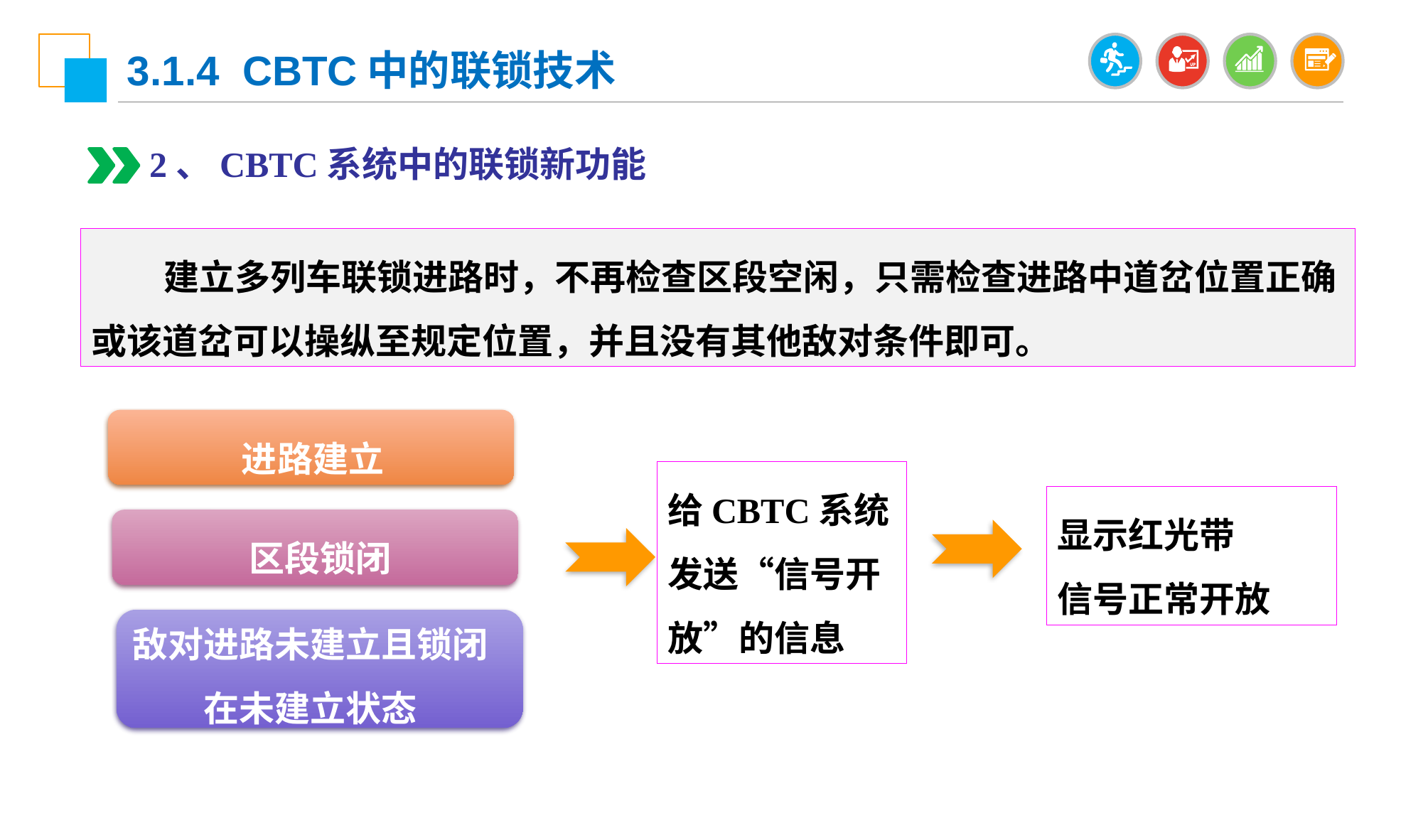

3.1.4  CBTC中的联锁技术
2、CBTC系统中的联锁新功能

        建立多列车联锁进路时，不再检查区段空闲，只需检查进路中道岔位置正确或该道岔可以操纵至规定位置，并且没有其他敌对条件即可。

进路建立
给CBTC系统发送“信号开放”的信息
显示红光带
信号正常开放

区段锁闭

敌对进路未建立且锁闭在未建立状态